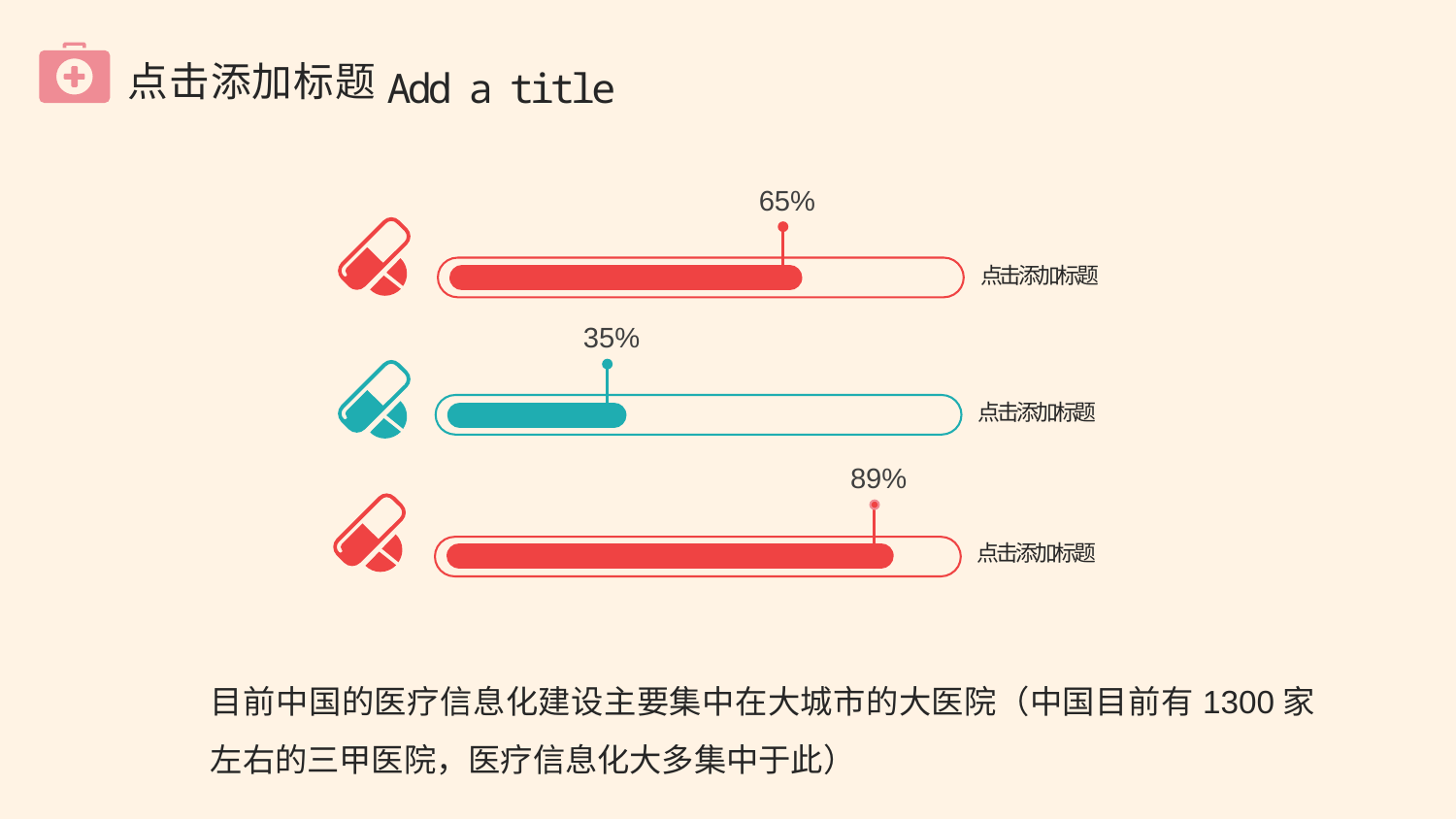

点击添加标题
Add a title
65%

点击添加标题

35%

点击添加标题

89%

点击添加标题

目前中国的医疗信息化建设主要集中在大城市的大医院（中国目前有1300家左右的三甲医院，医疗信息化大多集中于此）